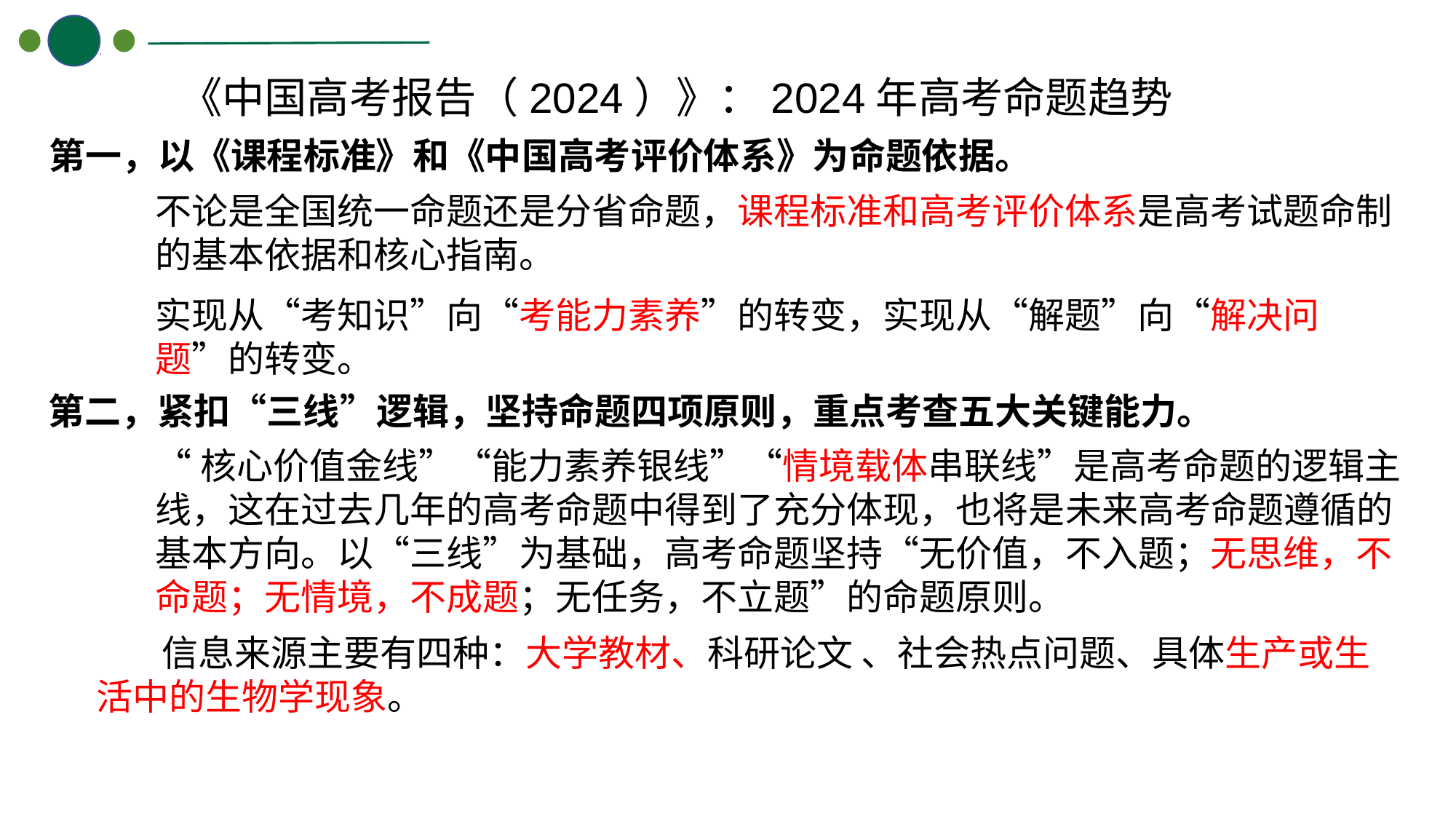

《中国高考报告（2024）》：2024年高考命题趋势
第一，以《课程标准》和《中国高考评价体系》为命题依据。
不论是全国统一命题还是分省命题，课程标准和高考评价体系是高考试题命制的基本依据和核心指南。
实现从“考知识”向“考能力素养”的转变，实现从“解题”向“解决问题”的转变。
第二，紧扣“三线”逻辑，坚持命题四项原则，重点考查五大关键能力。
“核心价值金线”“能力素养银线”“情境载体串联线”是高考命题的逻辑主线，这在过去几年的高考命题中得到了充分体现，也将是未来高考命题遵循的基本方向。以“三线”为基础，高考命题坚持“无价值，不入题；无思维，不命题；无情境，不成题；无任务，不立题”的命题原则。
   信息来源主要有四种：大学教材、科研论文 、社会热点问题、具体生产或生活中的生物学现象。